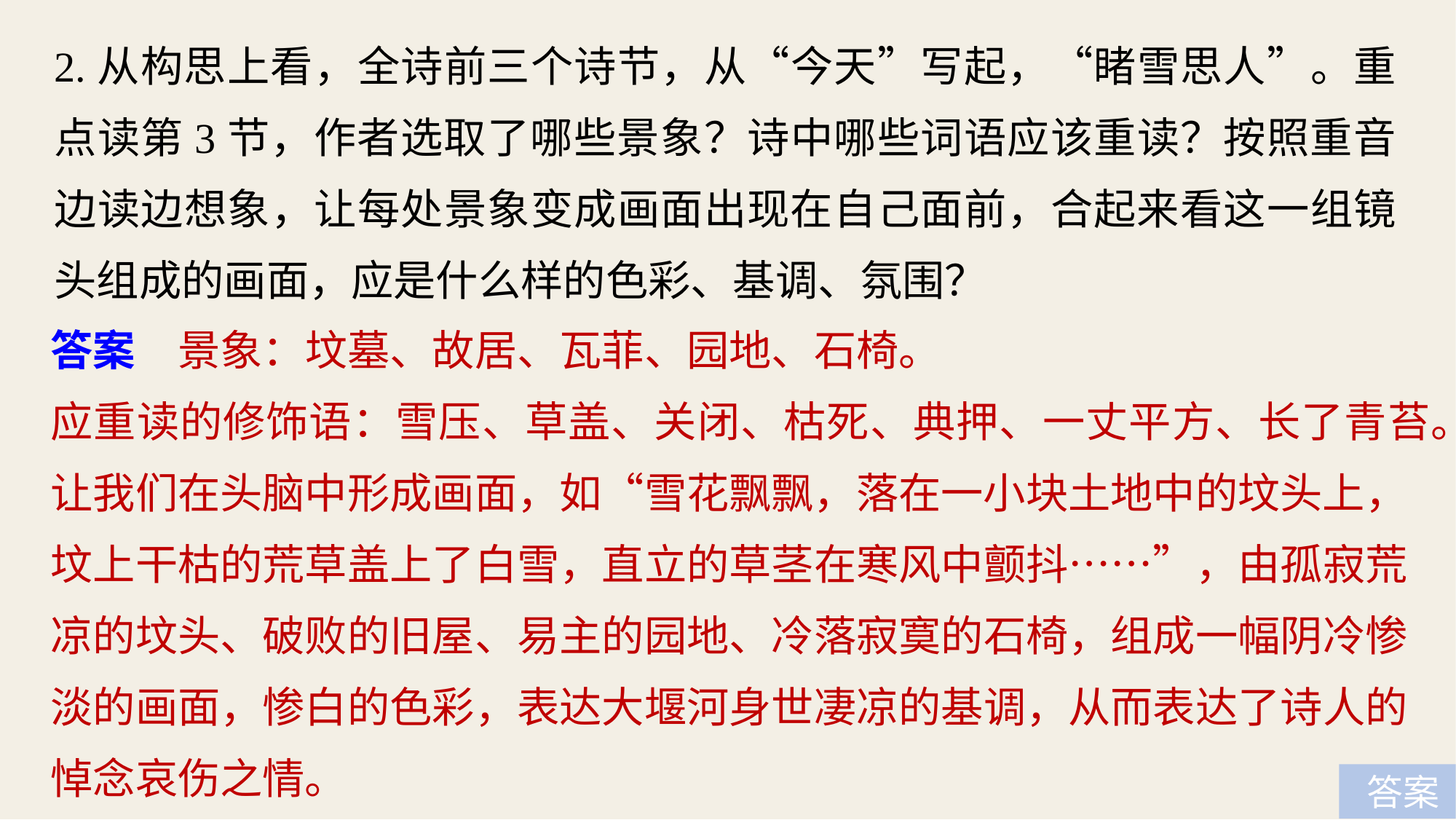

2.从构思上看，全诗前三个诗节，从“今天”写起，“睹雪思人”。重点读第3节，作者选取了哪些景象？诗中哪些词语应该重读？按照重音边读边想象，让每处景象变成画面出现在自己面前，合起来看这一组镜头组成的画面，应是什么样的色彩、基调、氛围？
答案　景象：坟墓、故居、瓦菲、园地、石椅。
应重读的修饰语：雪压、草盖、关闭、枯死、典押、一丈平方、长了青苔。
让我们在头脑中形成画面，如“雪花飘飘，落在一小块土地中的坟头上，坟上干枯的荒草盖上了白雪，直立的草茎在寒风中颤抖……”，由孤寂荒凉的坟头、破败的旧屋、易主的园地、冷落寂寞的石椅，组成一幅阴冷惨淡的画面，惨白的色彩，表达大堰河身世凄凉的基调，从而表达了诗人的悼念哀伤之情。
 答案